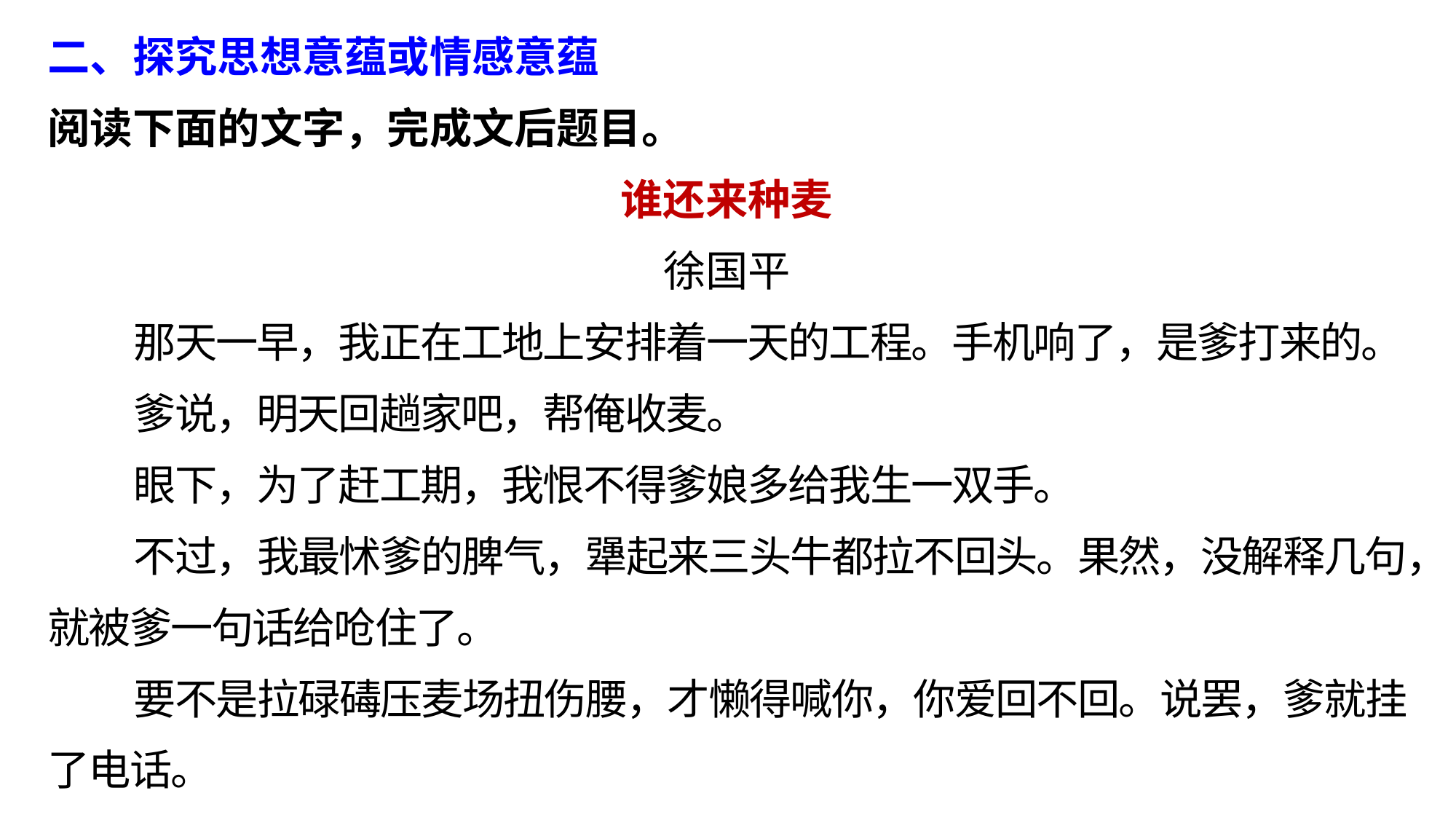

二、探究思想意蕴或情感意蕴
阅读下面的文字，完成文后题目。
谁还来种麦
徐国平
那天一早，我正在工地上安排着一天的工程。手机响了，是爹打来的。
爹说，明天回趟家吧，帮俺收麦。
眼下，为了赶工期，我恨不得爹娘多给我生一双手。
不过，我最怵爹的脾气，犟起来三头牛都拉不回头。果然，没解释几句，就被爹一句话给呛住了。
要不是拉碌碡压麦场扭伤腰，才懒得喊你，你爱回不回。说罢，爹就挂了电话。